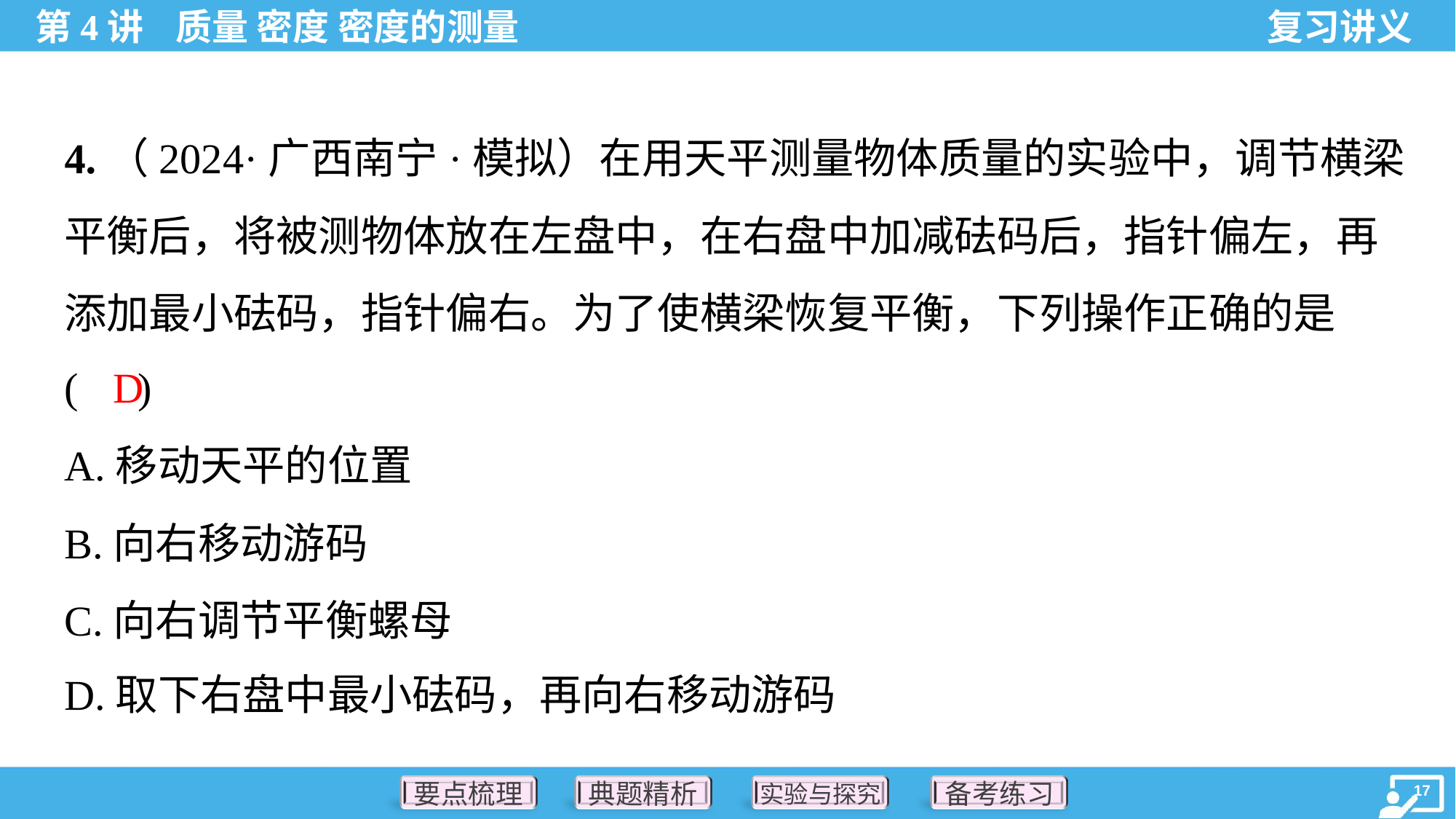

4.（2024·广西南宁·模拟）在用天平测量物体质量的实验中，调节横梁
平衡后，将被测物体放在左盘中，在右盘中加减砝码后，指针偏左，再
添加最小砝码，指针偏右。为了使横梁恢复平衡，下列操作正确的是
(     )
D
A.移动天平的位置
B.向右移动游码
C.向右调节平衡螺母
D.取下右盘中最小砝码，再向右移动游码